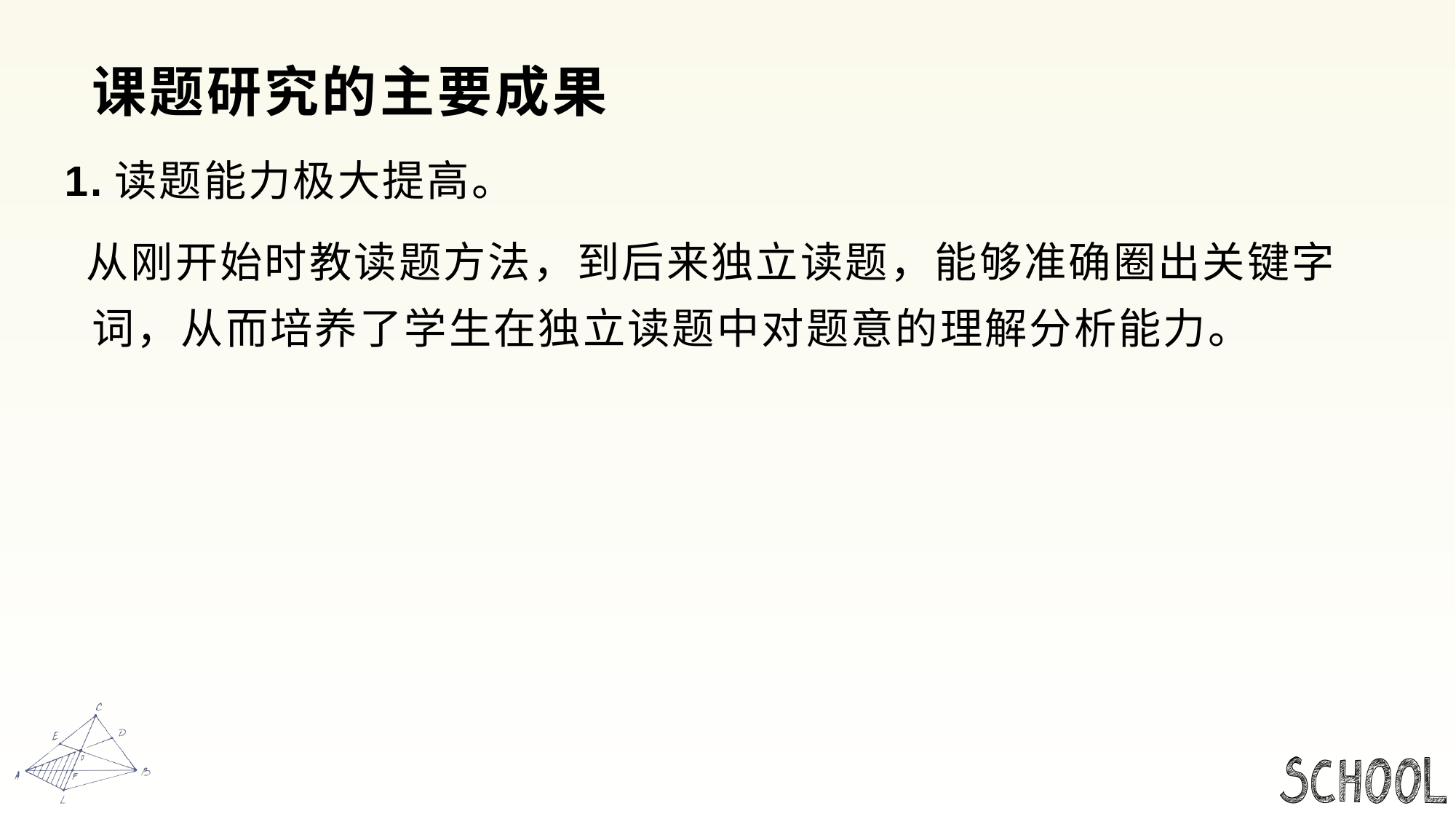

# 课题研究的主要成果
1.读题能力极大提高。
 从刚开始时教读题方法，到后来独立读题，能够准确圈出关键字词，从而培养了学生在独立读题中对题意的理解分析能力。